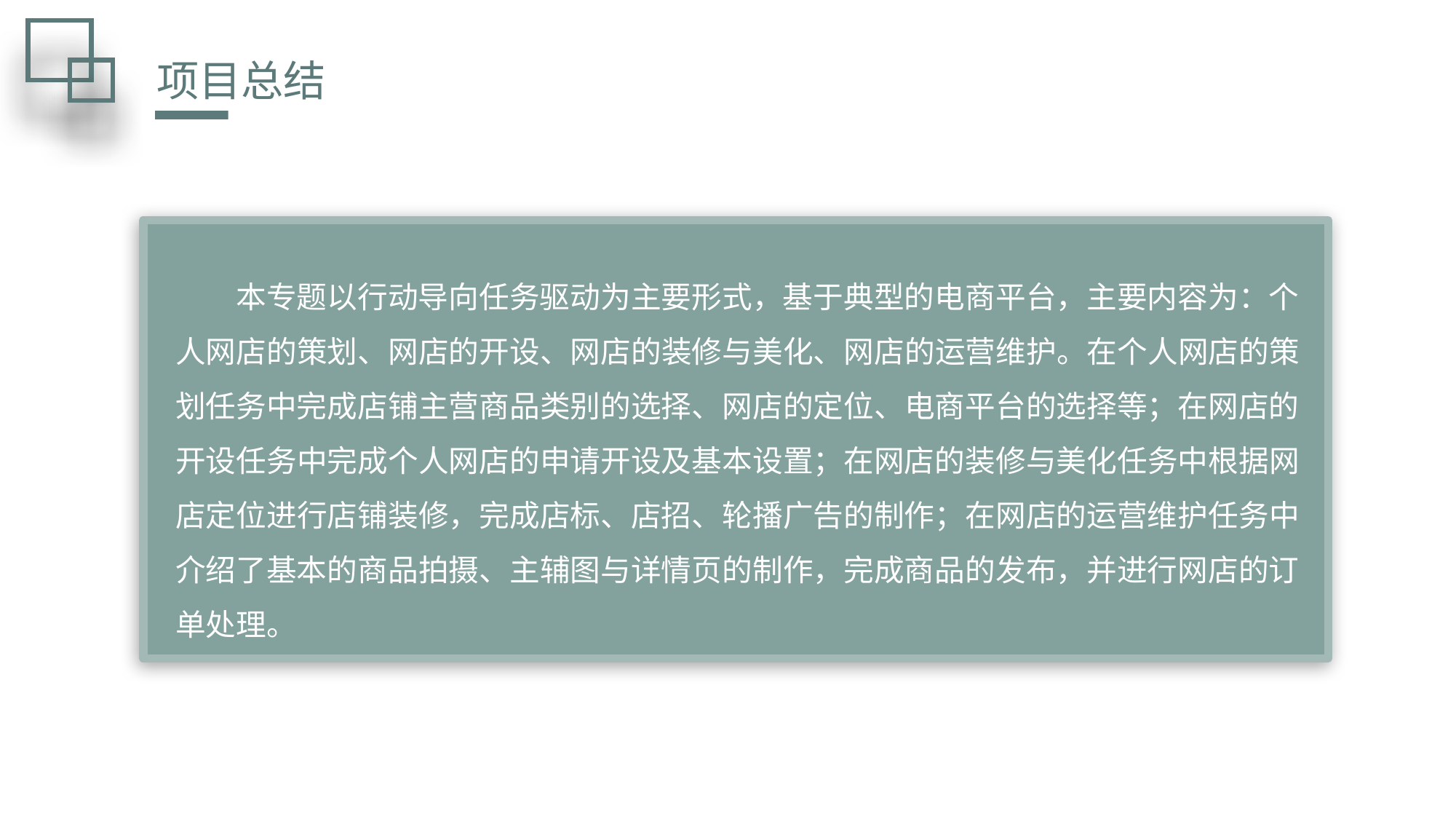

项目总结

本专题以行动导向任务驱动为主要形式，基于典型的电商平台，主要内容为：个人网店的策划、网店的开设、网店的装修与美化、网店的运营维护。在个人网店的策划任务中完成店铺主营商品类别的选择、网店的定位、电商平台的选择等；在网店的开设任务中完成个人网店的申请开设及基本设置；在网店的装修与美化任务中根据网店定位进行店铺装修，完成店标、店招、轮播广告的制作；在网店的运营维护任务中介绍了基本的商品拍摄、主辅图与详情页的制作，完成商品的发布，并进行网店的订单处理。